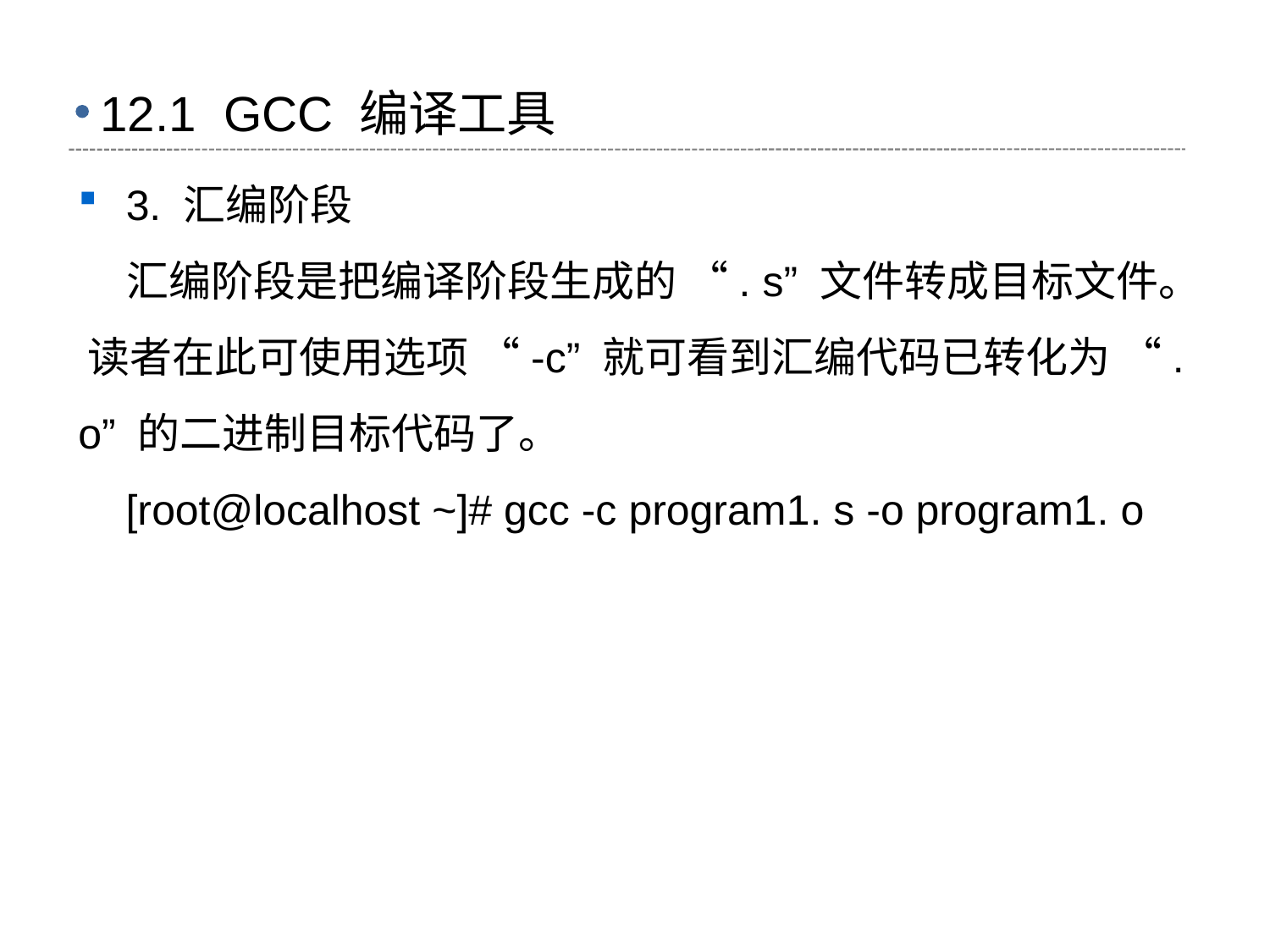

# 12.1  GCC 编译工具
3. 汇编阶段
    汇编阶段是把编译阶段生成的 “. s” 文件转成目标文件。 读者在此可使用选项 “-c” 就可看到汇编代码已转化为 “. o” 的二进制目标代码了。
    [root@localhost ~]# gcc -c program1. s -o program1. o